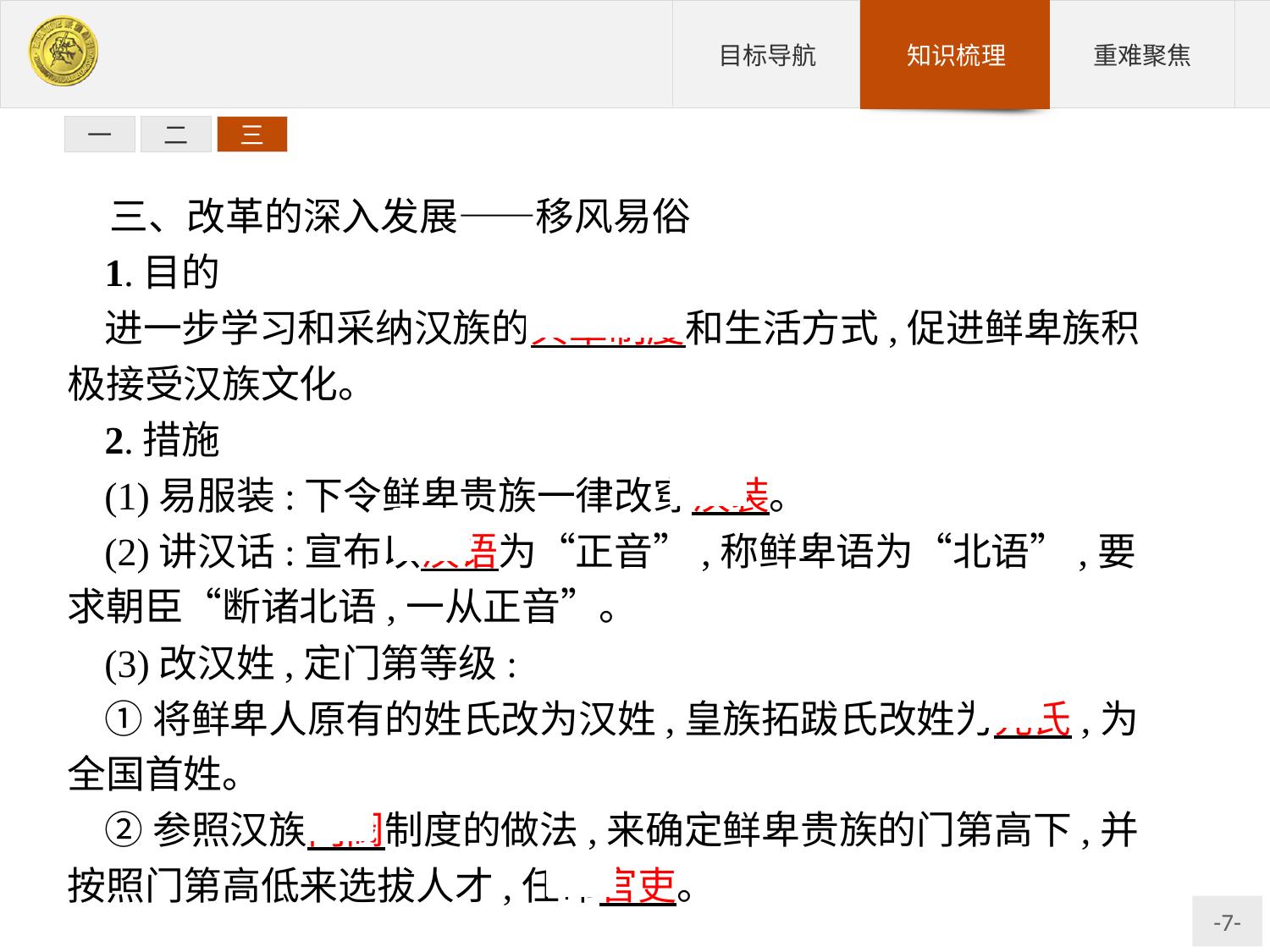

一
二
三
三、改革的深入发展——移风易俗
1.目的
进一步学习和采纳汉族的典章制度和生活方式,促进鲜卑族积极接受汉族文化。
2.措施
(1)易服装:下令鲜卑贵族一律改穿汉装。
(2)讲汉话:宣布以汉语为“正音”,称鲜卑语为“北语”,要求朝臣“断诸北语,一从正音”。
(3)改汉姓,定门第等级:
①将鲜卑人原有的姓氏改为汉姓,皇族拓跋氏改姓为元氏,为全国首姓。
②参照汉族门阀制度的做法,来确定鲜卑贵族的门第高下,并按照门第高低来选拔人才,任命官吏。